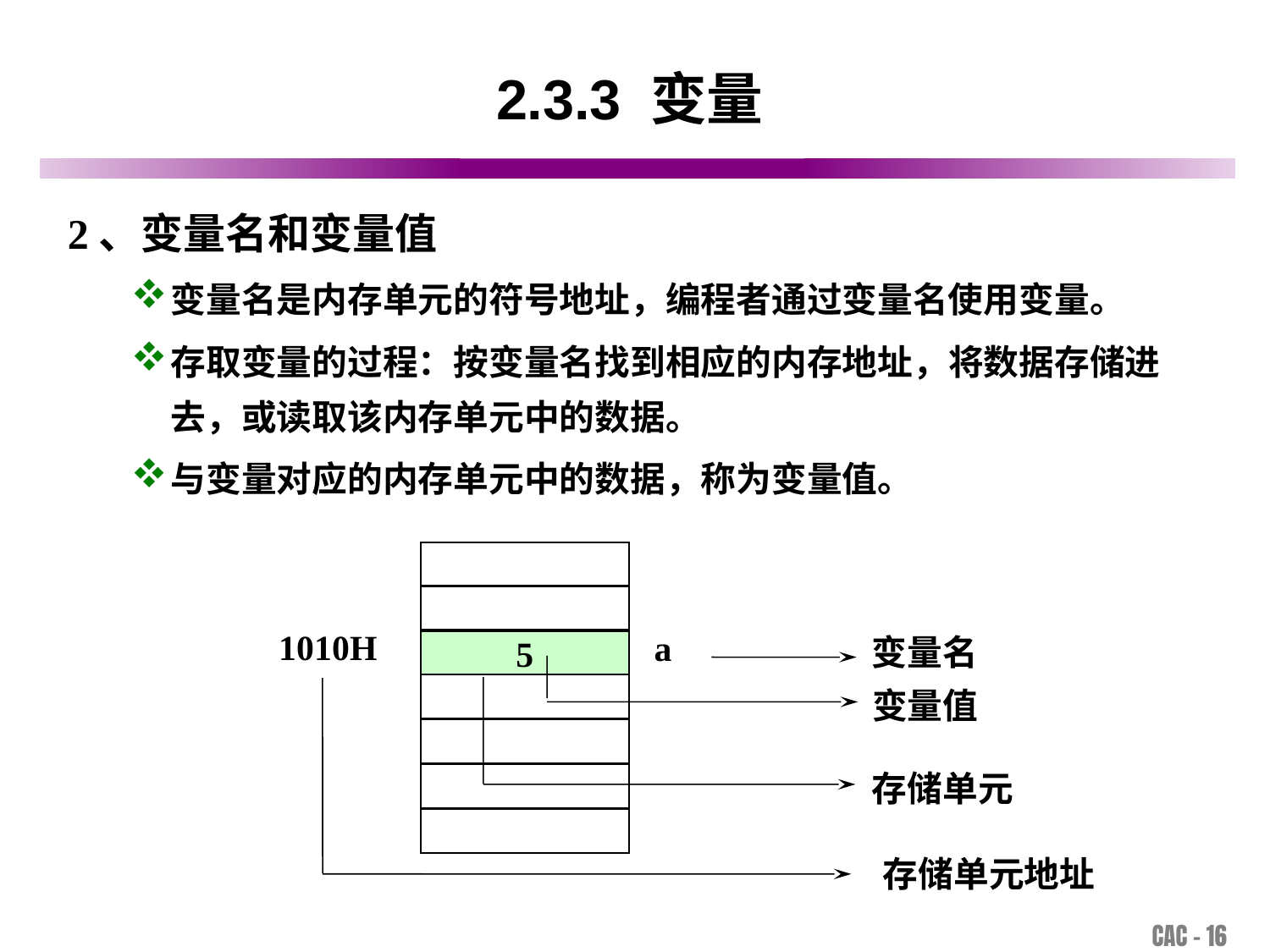

# 2.3.3 变量
2、变量名和变量值
变量名是内存单元的符号地址，编程者通过变量名使用变量。
存取变量的过程：按变量名找到相应的内存地址，将数据存储进去，或读取该内存单元中的数据。
与变量对应的内存单元中的数据，称为变量值。

1010H
变量名
a
5

变量值

存储单元

 存储单元地址

16